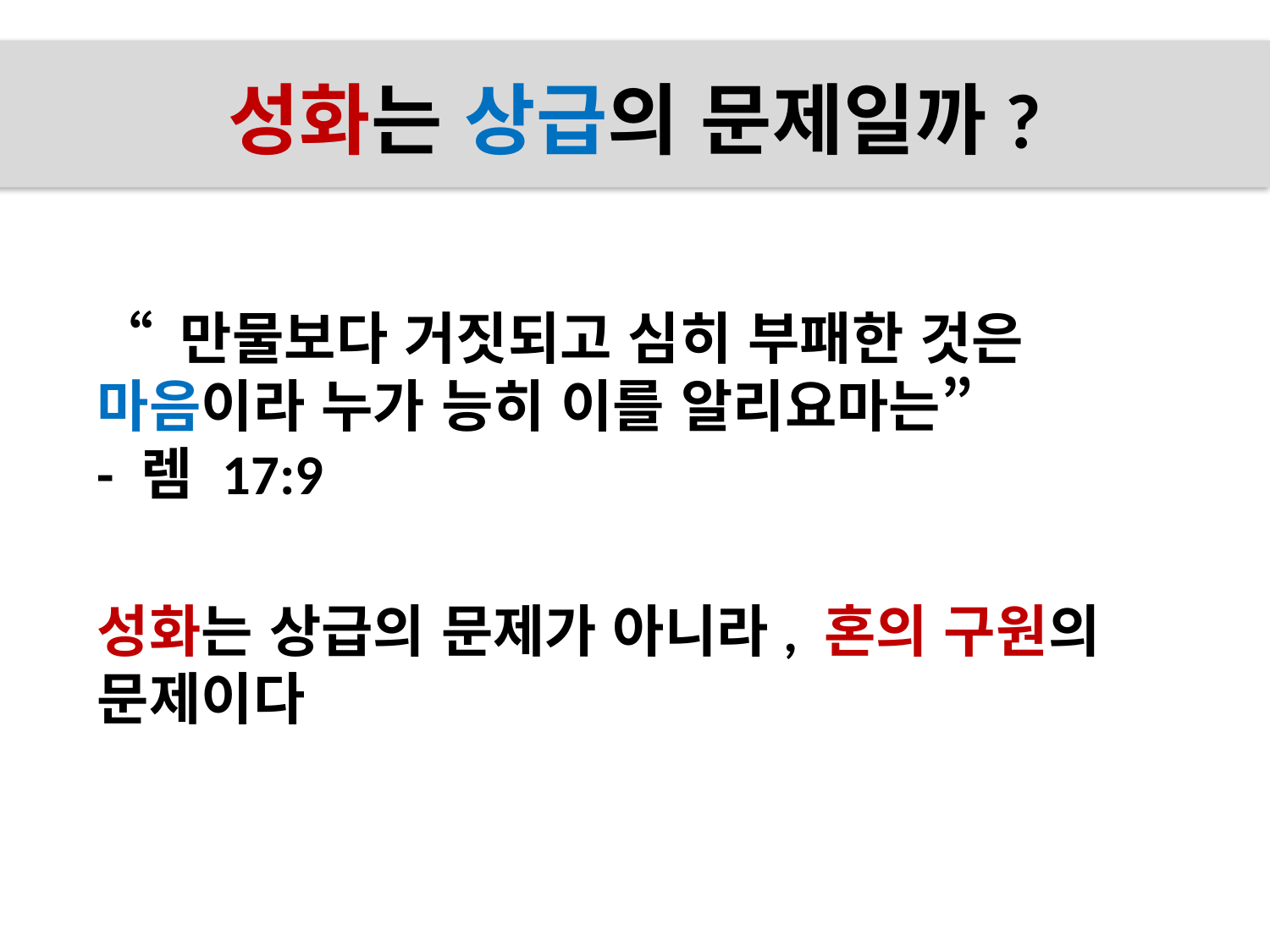

# 성화는 상급의 문제일까?

“ 만물보다 거짓되고 심히 부패한 것은 마음이라 누가 능히 이를 알리요마는”
- 렘 17:9

성화는 상급의 문제가 아니라, 혼의 구원의 문제이다